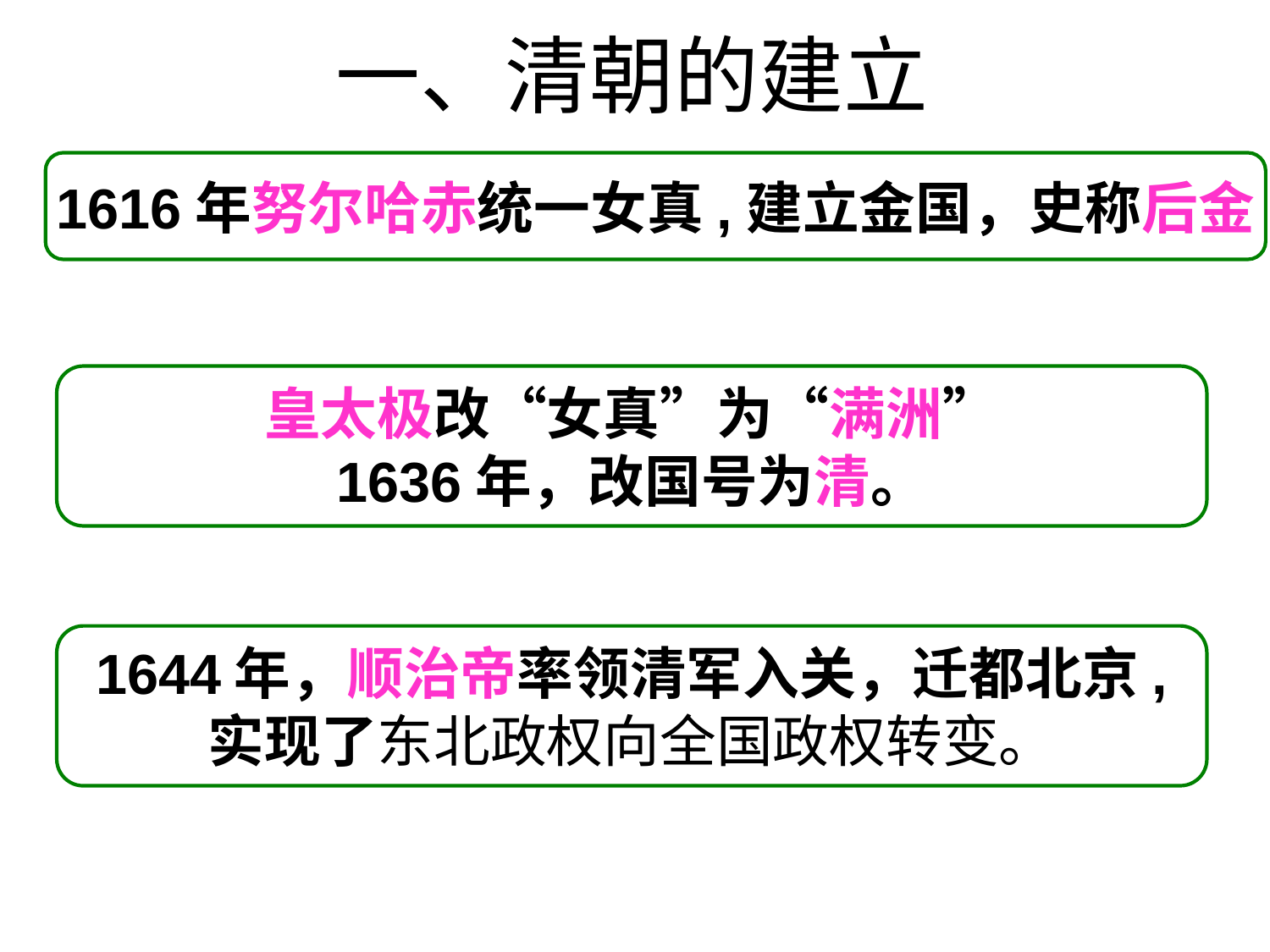

一、清朝的建立
1616年努尔哈赤统一女真,建立金国，史称后金
皇太极改“女真”为“满洲”
1636年，改国号为清。
1644年，顺治帝率领清军入关，迁都北京,
实现了东北政权向全国政权转变。